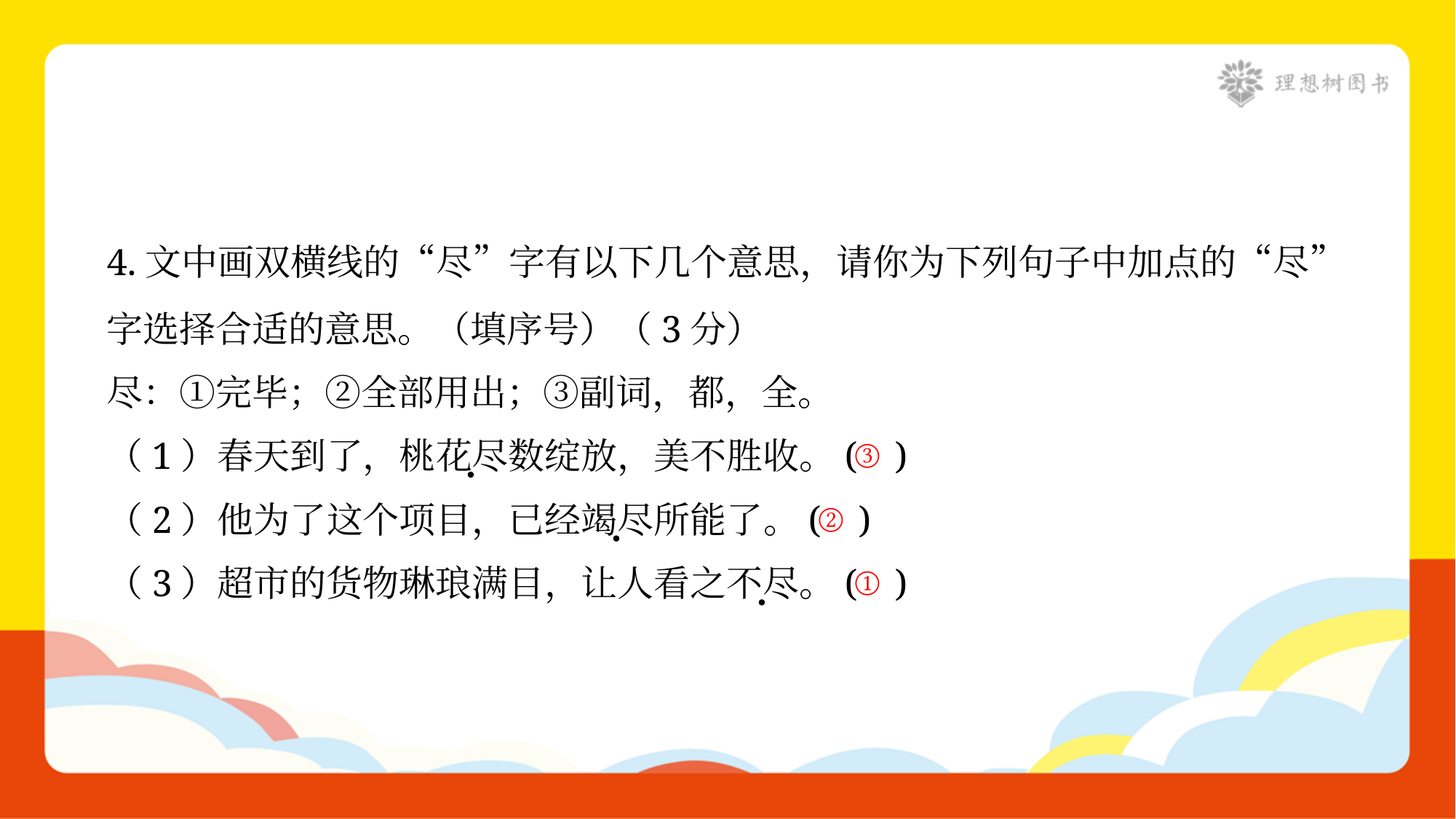

4.文中画双横线的“尽”字有以下几个意思，请你为下列句子中加点的“尽”
字选择合适的意思。（填序号）（3分）
尽：①完毕；②全部用出；③副词，都，全。
③
（1）春天到了，桃花尽数绽放，美不胜收。(    )

②
（2）他为了这个项目，已经竭尽所能了。(    )

①
（3）超市的货物琳琅满目，让人看之不尽。(    )